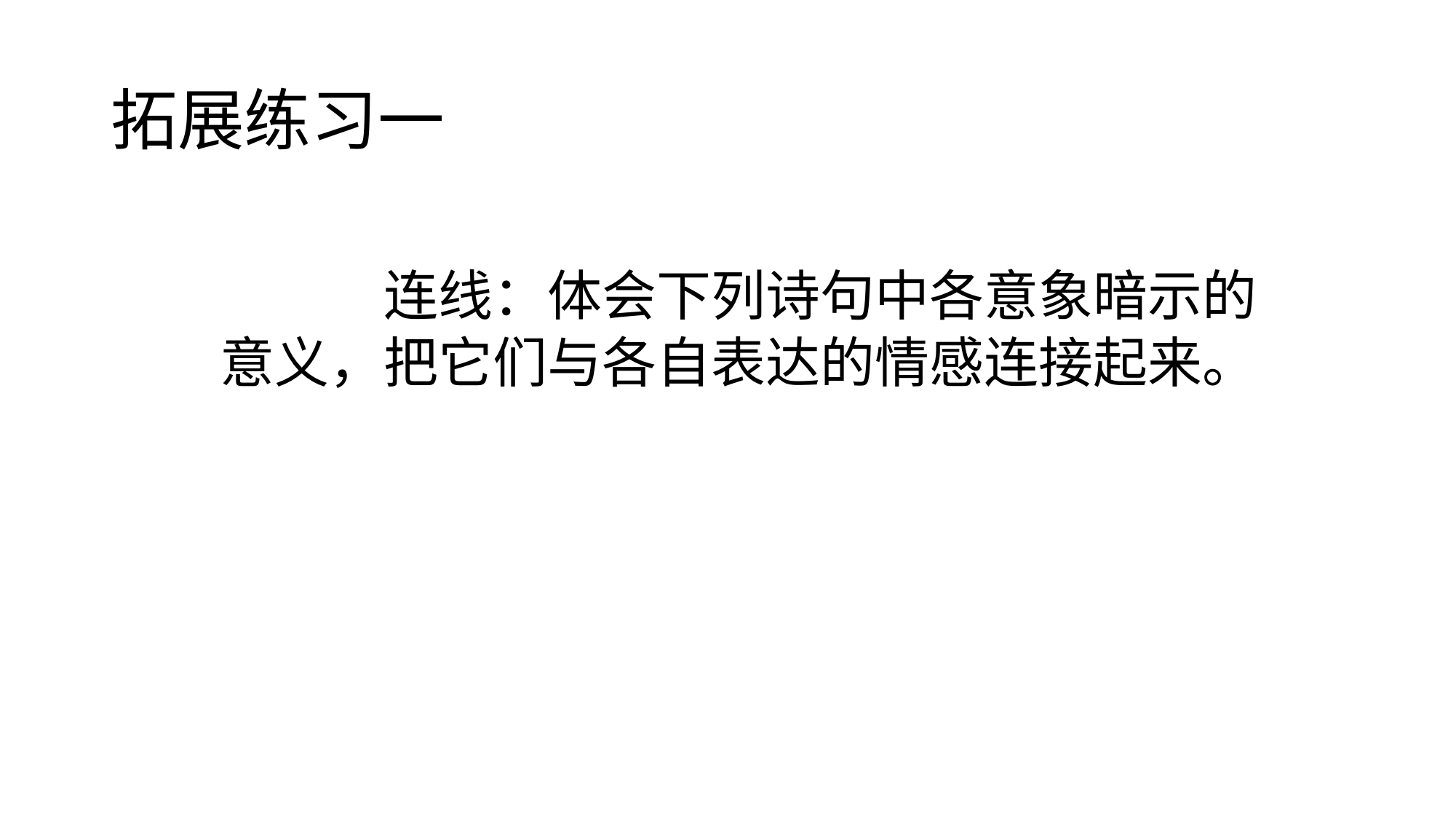

# 拓展练习一
         连线：体会下列诗句中各意象暗示的意义，把它们与各自表达的情感连接起来。